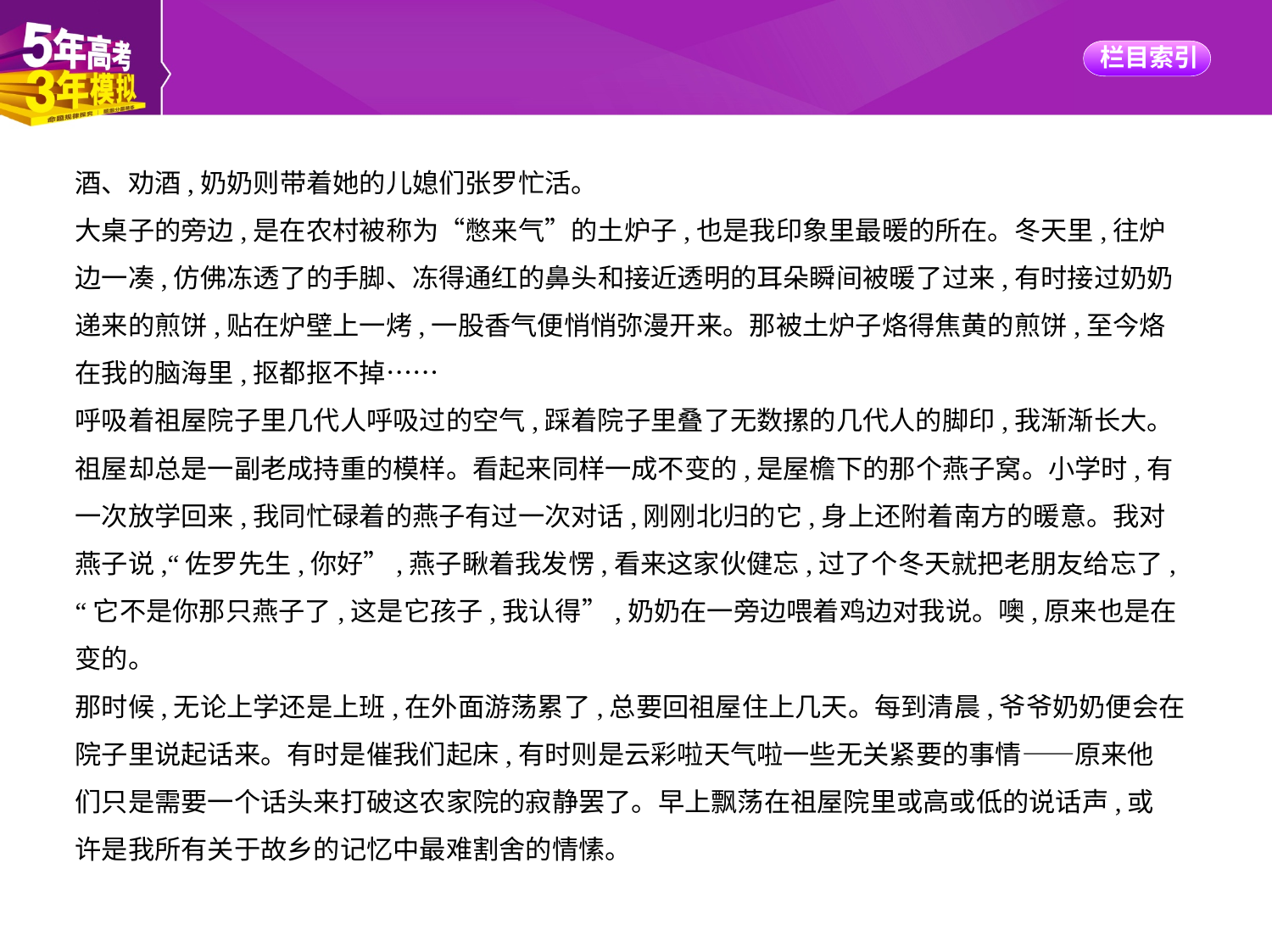

酒、劝酒,奶奶则带着她的儿媳们张罗忙活。
大桌子的旁边,是在农村被称为“憋来气”的土炉子,也是我印象里最暖的所在。冬天里,往炉
边一凑,仿佛冻透了的手脚、冻得通红的鼻头和接近透明的耳朵瞬间被暖了过来,有时接过奶奶
递来的煎饼,贴在炉壁上一烤,一股香气便悄悄弥漫开来。那被土炉子烙得焦黄的煎饼,至今烙
在我的脑海里,抠都抠不掉……
呼吸着祖屋院子里几代人呼吸过的空气,踩着院子里叠了无数摞的几代人的脚印,我渐渐长大。
祖屋却总是一副老成持重的模样。看起来同样一成不变的,是屋檐下的那个燕子窝。小学时,有
一次放学回来,我同忙碌着的燕子有过一次对话,刚刚北归的它,身上还附着南方的暖意。我对
燕子说,“佐罗先生,你好”,燕子瞅着我发愣,看来这家伙健忘,过了个冬天就把老朋友给忘了,
“它不是你那只燕子了,这是它孩子,我认得”,奶奶在一旁边喂着鸡边对我说。噢,原来也是在
变的。
那时候,无论上学还是上班,在外面游荡累了,总要回祖屋住上几天。每到清晨,爷爷奶奶便会在
院子里说起话来。有时是催我们起床,有时则是云彩啦天气啦一些无关紧要的事情——原来他
们只是需要一个话头来打破这农家院的寂静罢了。早上飘荡在祖屋院里或高或低的说话声,或
许是我所有关于故乡的记忆中最难割舍的情愫。